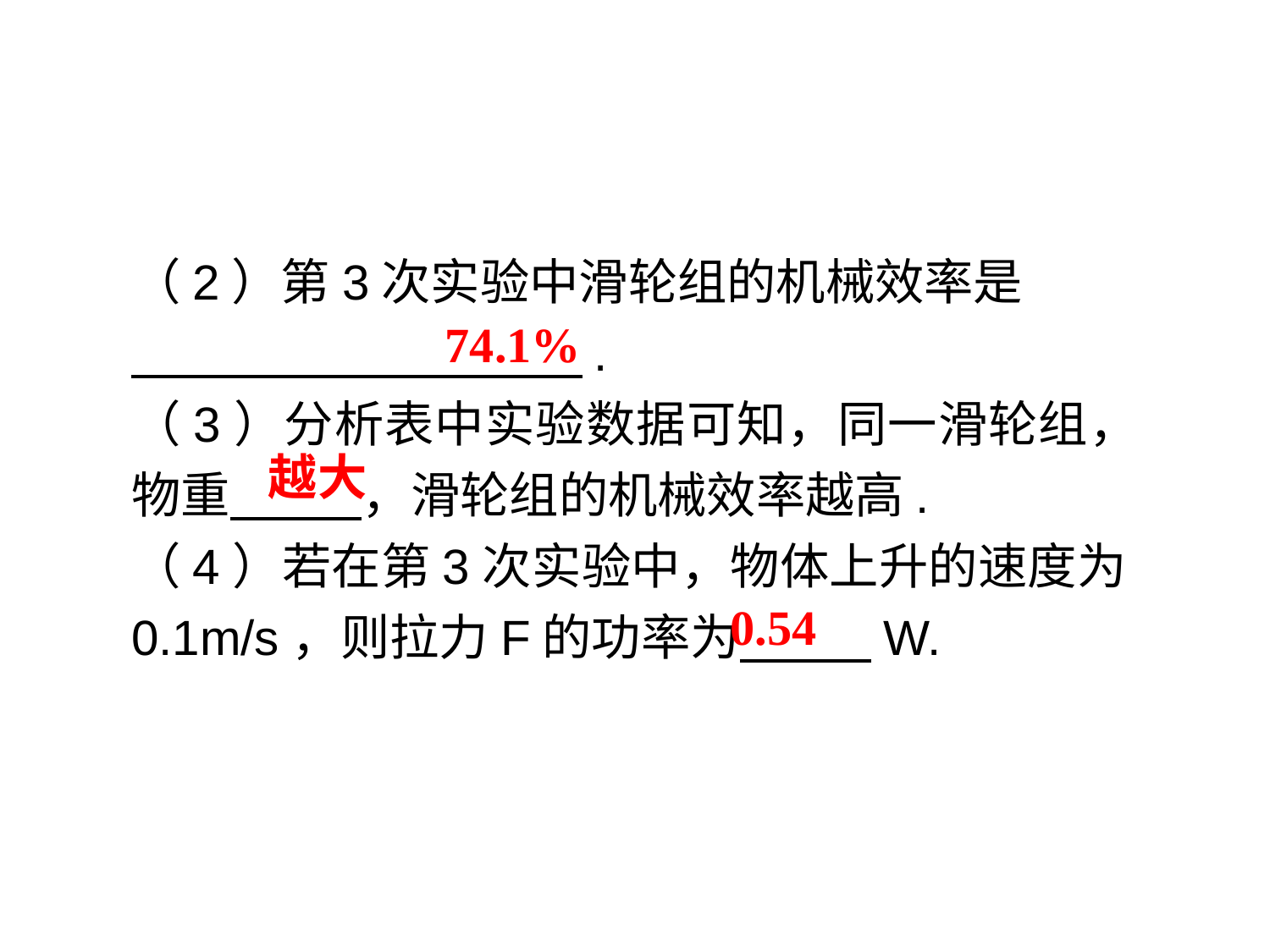

（2）第3次实验中滑轮组的机械效率是
　                                　.
（3）分析表中实验数据可知，同一滑轮组，物重　   　，滑轮组的机械效率越高.
（4）若在第3次实验中，物体上升的速度为0.1m/s，则拉力F的功率为　   　W.
74.1%
越大
0.54